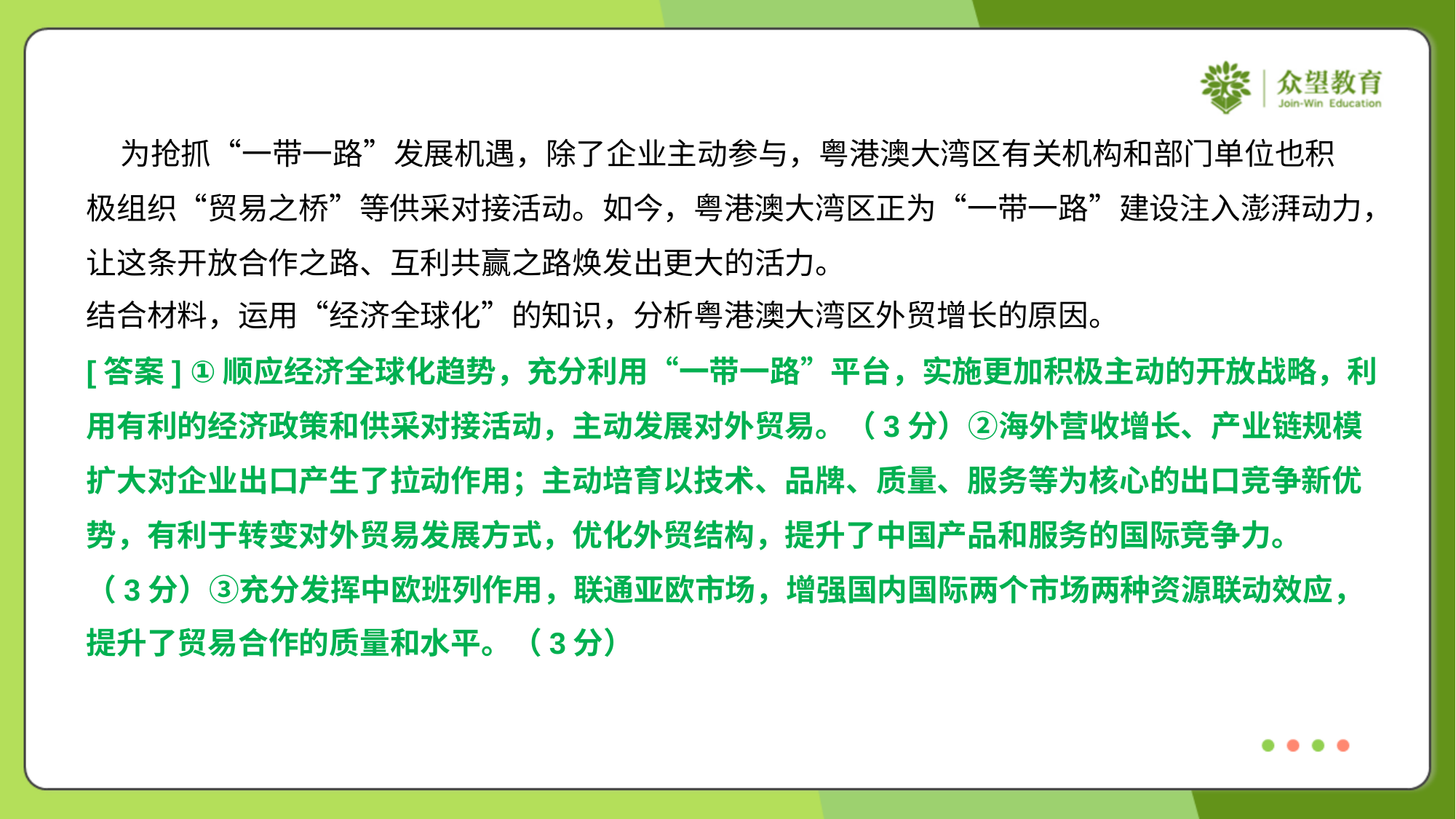

为抢抓“一带一路”发展机遇，除了企业主动参与，粤港澳大湾区有关机构和部门单位也积
极组织“贸易之桥”等供采对接活动。如今，粤港澳大湾区正为“一带一路”建设注入澎湃动力，
让这条开放合作之路、互利共赢之路焕发出更大的活力。
结合材料，运用“经济全球化”的知识，分析粤港澳大湾区外贸增长的原因。
[答案] ①顺应经济全球化趋势，充分利用“一带一路”平台，实施更加积极主动的开放战略，利
用有利的经济政策和供采对接活动，主动发展对外贸易。（3分）②海外营收增长、产业链规模
扩大对企业出口产生了拉动作用；主动培育以技术、品牌、质量、服务等为核心的出口竞争新优
势，有利于转变对外贸易发展方式，优化外贸结构，提升了中国产品和服务的国际竞争力。
（3分）③充分发挥中欧班列作用，联通亚欧市场，增强国内国际两个市场两种资源联动效应，
提升了贸易合作的质量和水平。（3分）